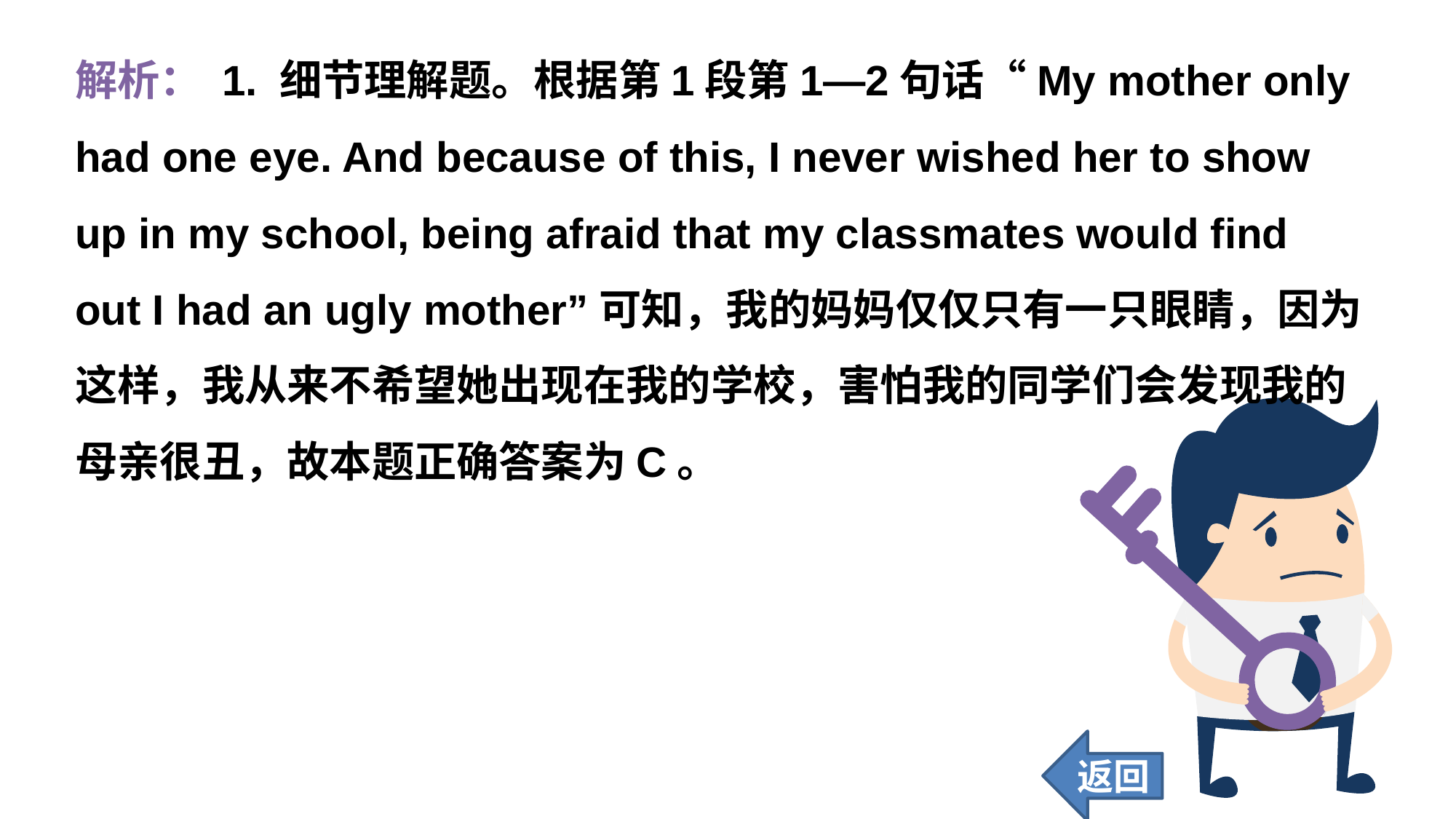

解析： 1. 细节理解题。根据第1段第1—2句话“My mother only had one eye. And because of this, I never wished her to show up in my school, being afraid that my classmates would find out I had an ugly mother”可知，我的妈妈仅仅只有一只眼睛，因为这样，我从来不希望她出现在我的学校，害怕我的同学们会发现我的母亲很丑，故本题正确答案为C。

返回
67